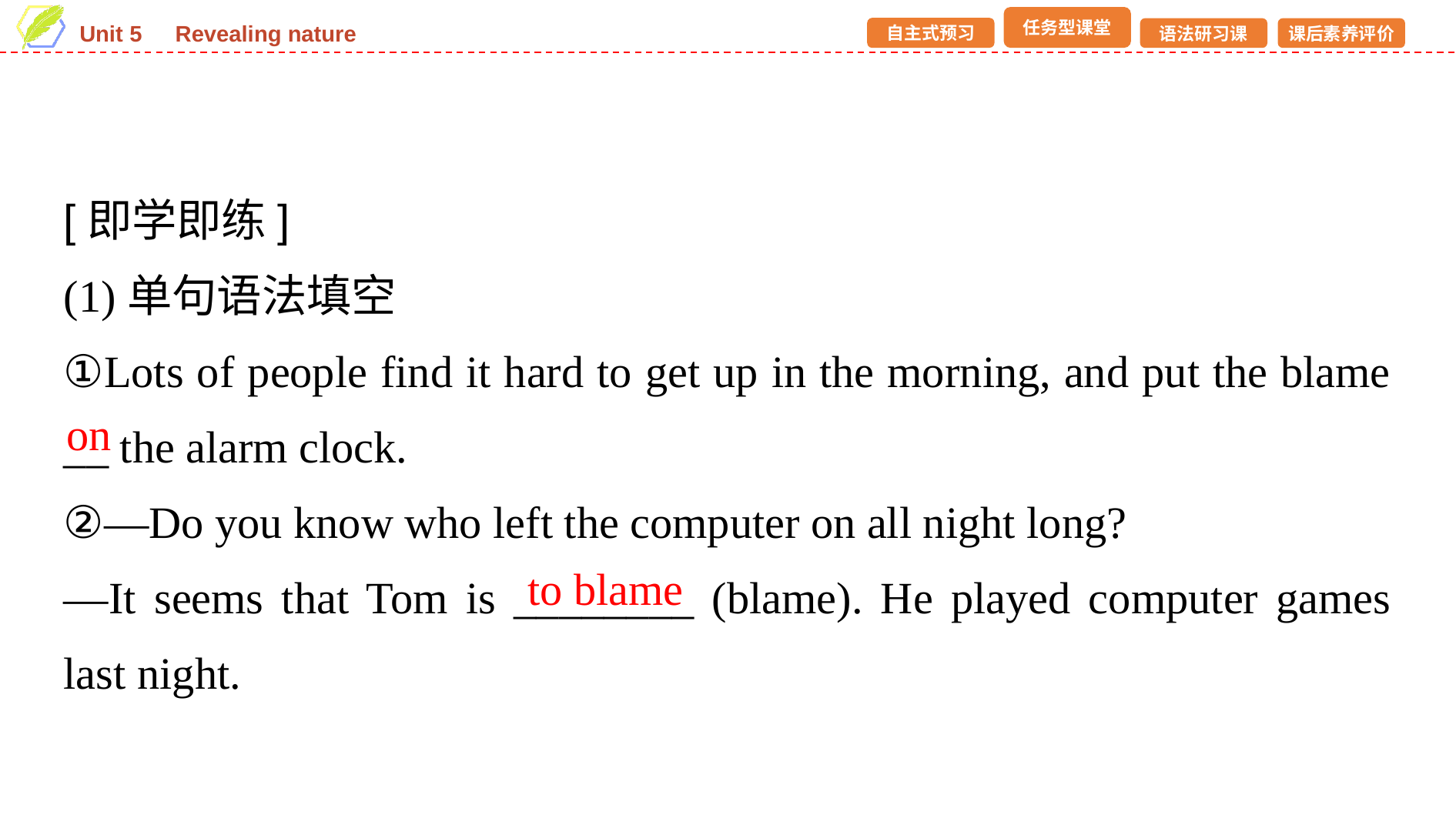

[即学即练]
(1)单句语法填空
①Lots of people find it hard to get up in the morning, and put the blame __ the alarm clock.
②—Do you know who left the computer on all night long?
—It seems that Tom is ________ (blame). He played computer games last night.
on
to blame